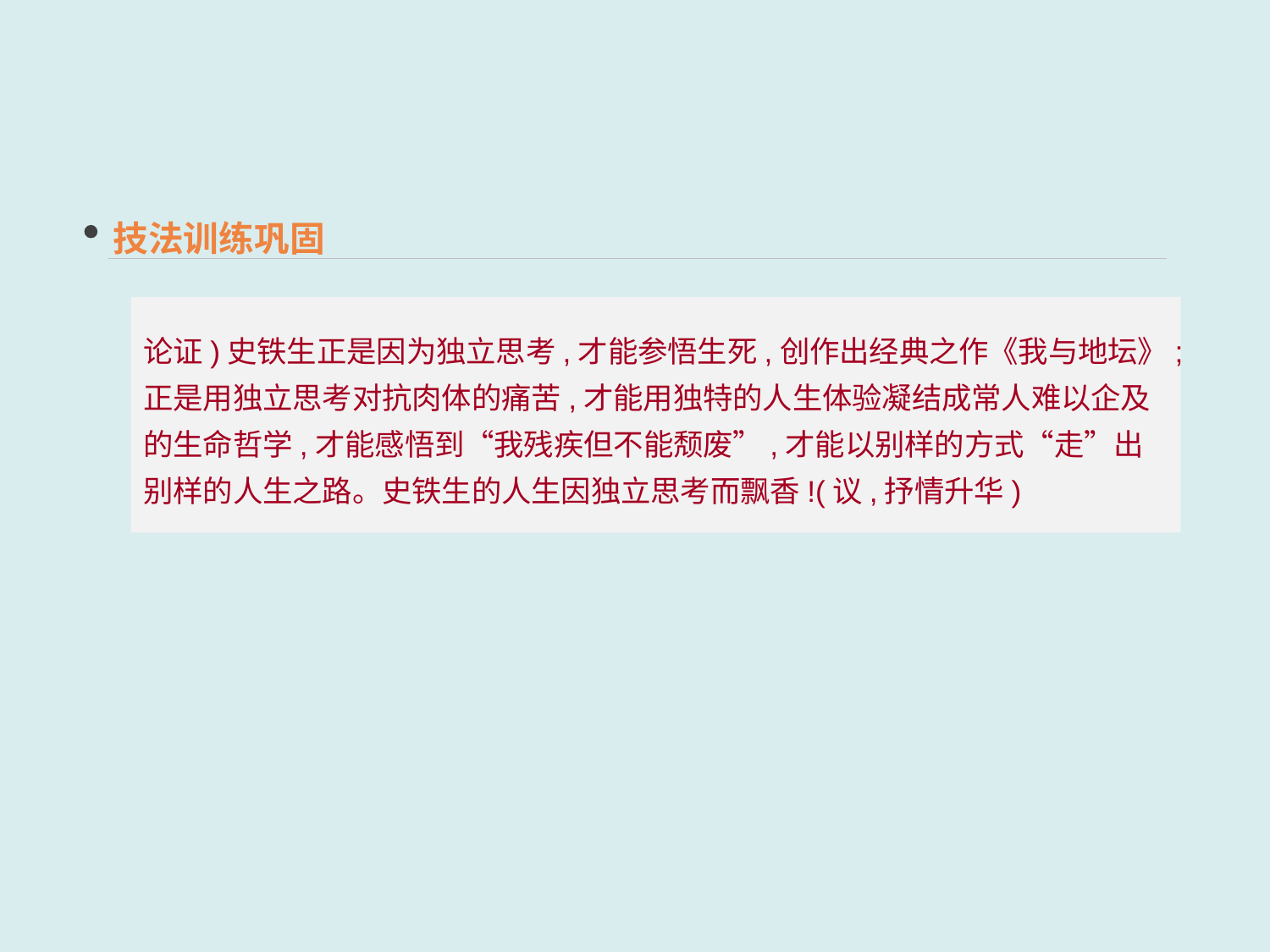

技法训练巩固

论证)史铁生正是因为独立思考,才能参悟生死,创作出经典之作《我与地坛》;正是用独立思考对抗肉体的痛苦,才能用独特的人生体验凝结成常人难以企及的生命哲学,才能感悟到“我残疾但不能颓废”,才能以别样的方式“走”出别样的人生之路。史铁生的人生因独立思考而飘香!(议,抒情升华)